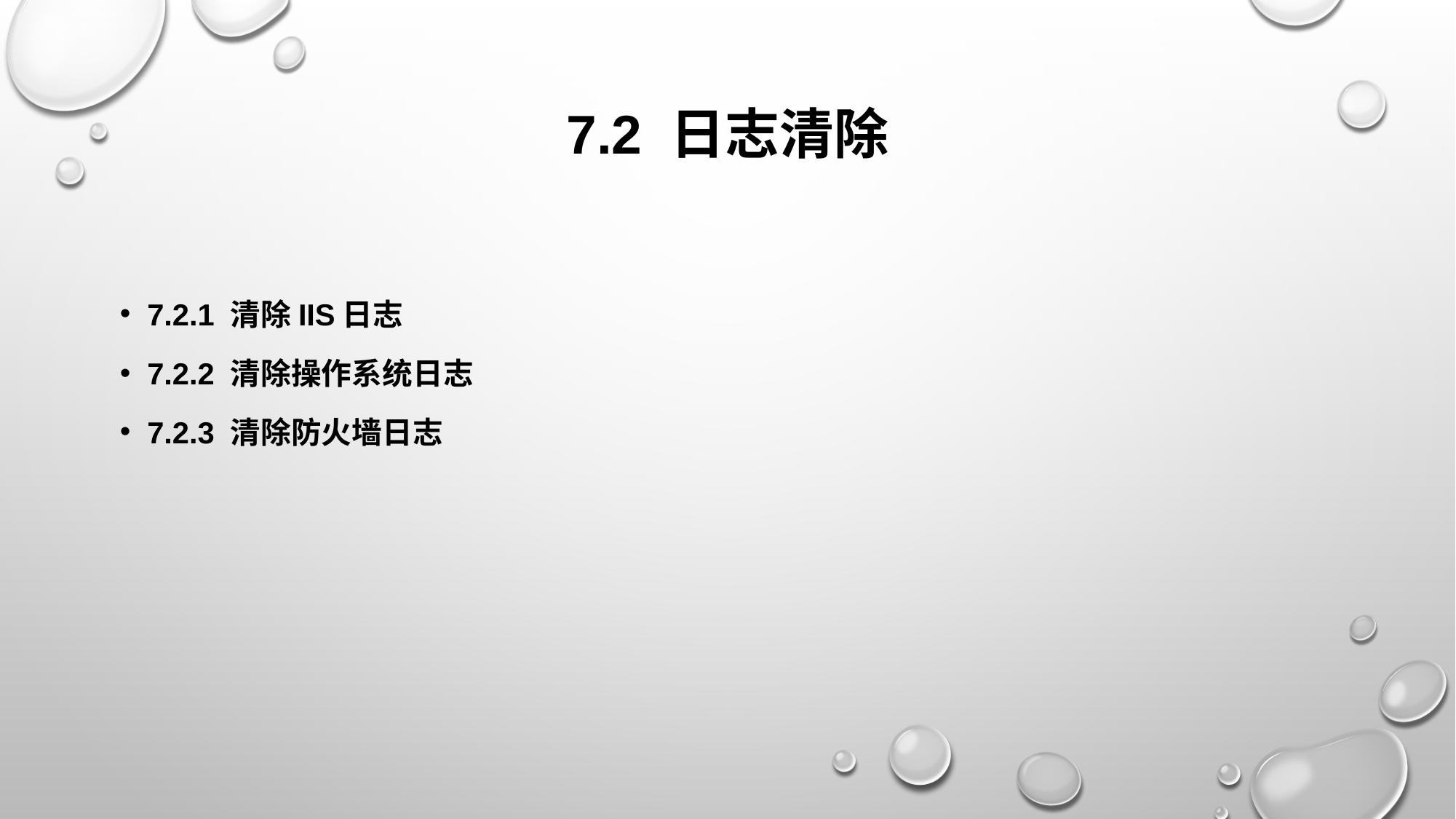

# 7.2 日志清除
7.2.1 清除IIS日志
7.2.2 清除操作系统日志
7.2.3 清除防火墙日志